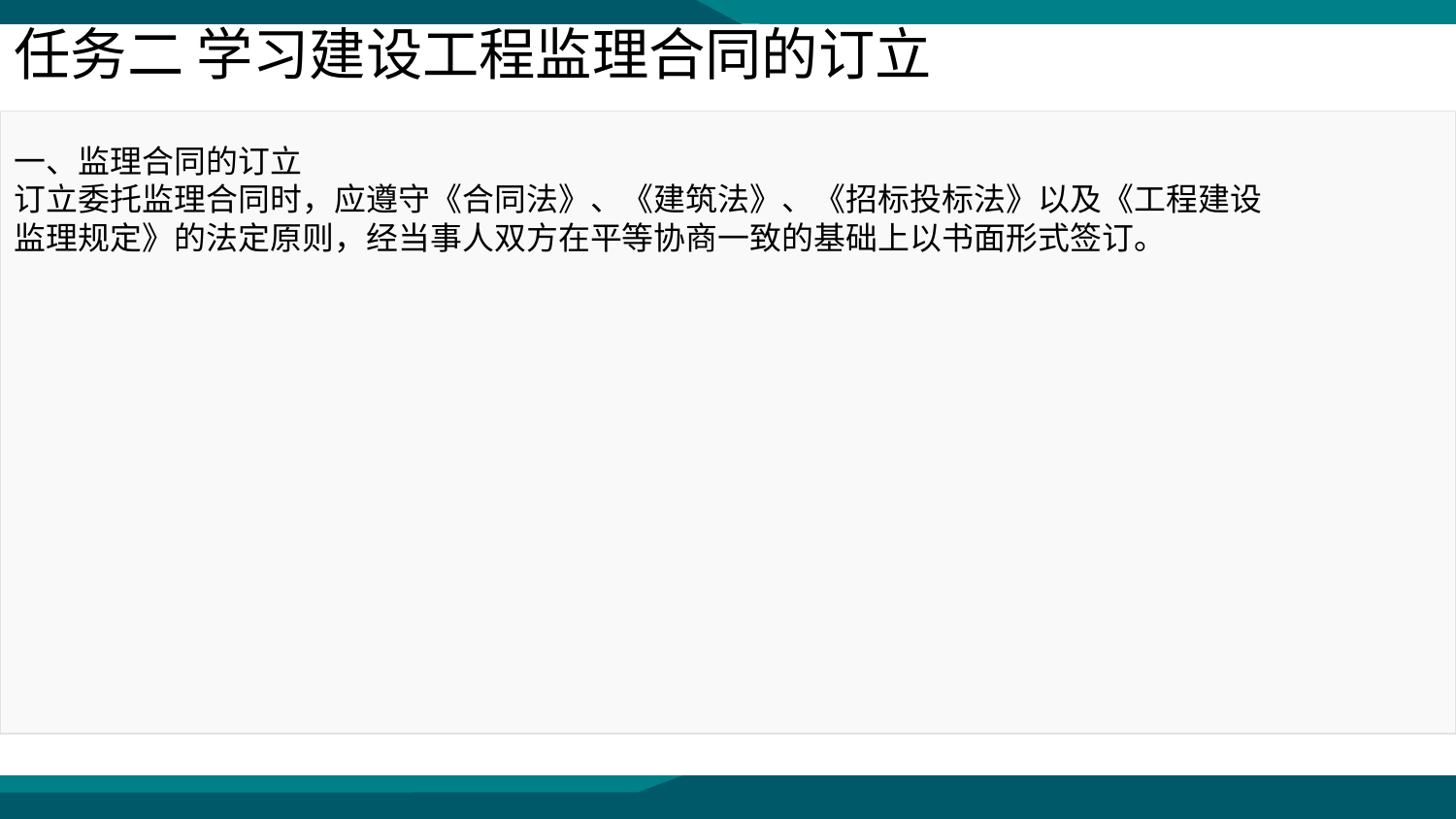

任务二 学习建设工程监理合同的订立
一、监理合同的订立
订立委托监理合同时，应遵守《合同法》、《建筑法》、《招标投标法》以及《工程建设监理规定》的法定原则，经当事人双方在平等协商一致的基础上以书面形式签订。